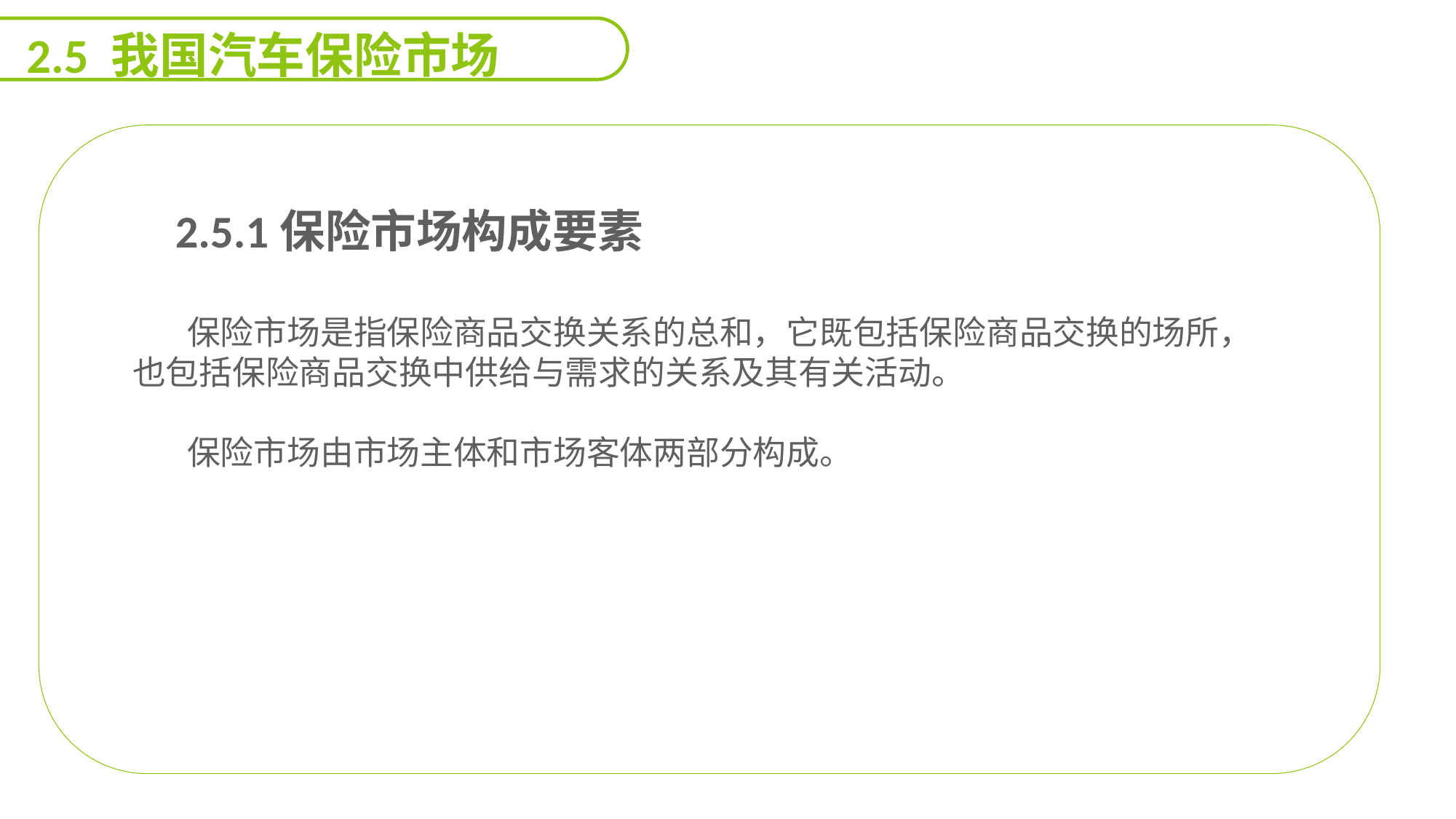

2.5 我国汽车保险市场

 2.5.1保险市场构成要素

保险市场是指保险商品交换关系的总和，它既包括保险商品交换的场所，也包括保险商品交换中供给与需求的关系及其有关活动。

保险市场由市场主体和市场客体两部分构成。

能力
目标
延迟符